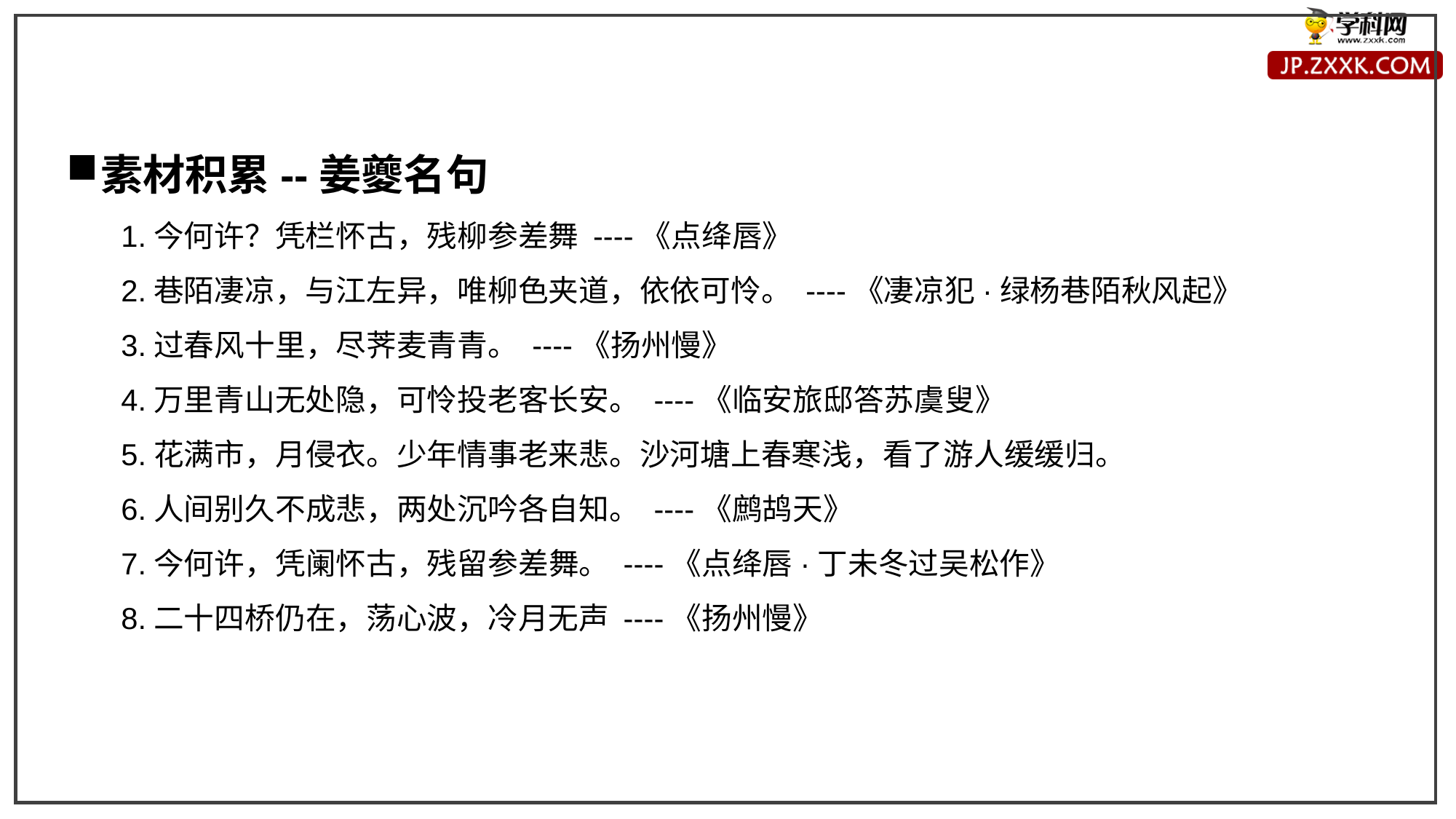

素材积累--姜夔名句
1.今何许？凭栏怀古，残柳参差舞 ----《点绛唇》
2.巷陌凄凉，与江左异，唯柳色夹道，依依可怜。 ----《凄凉犯·绿杨巷陌秋风起》
3.过春风十里，尽荠麦青青。 ----《扬州慢》
4.万里青山无处隐，可怜投老客长安。 ----《临安旅邸答苏虞叟》
5.花满市，月侵衣。少年情事老来悲。沙河塘上春寒浅，看了游人缓缓归。
6.人间别久不成悲，两处沉吟各自知。 ----《鹧鸪天》
7.今何许，凭阑怀古，残留参差舞。 ----《点绛唇·丁未冬过吴松作》
8.二十四桥仍在，荡心波，冷月无声 ----《扬州慢》